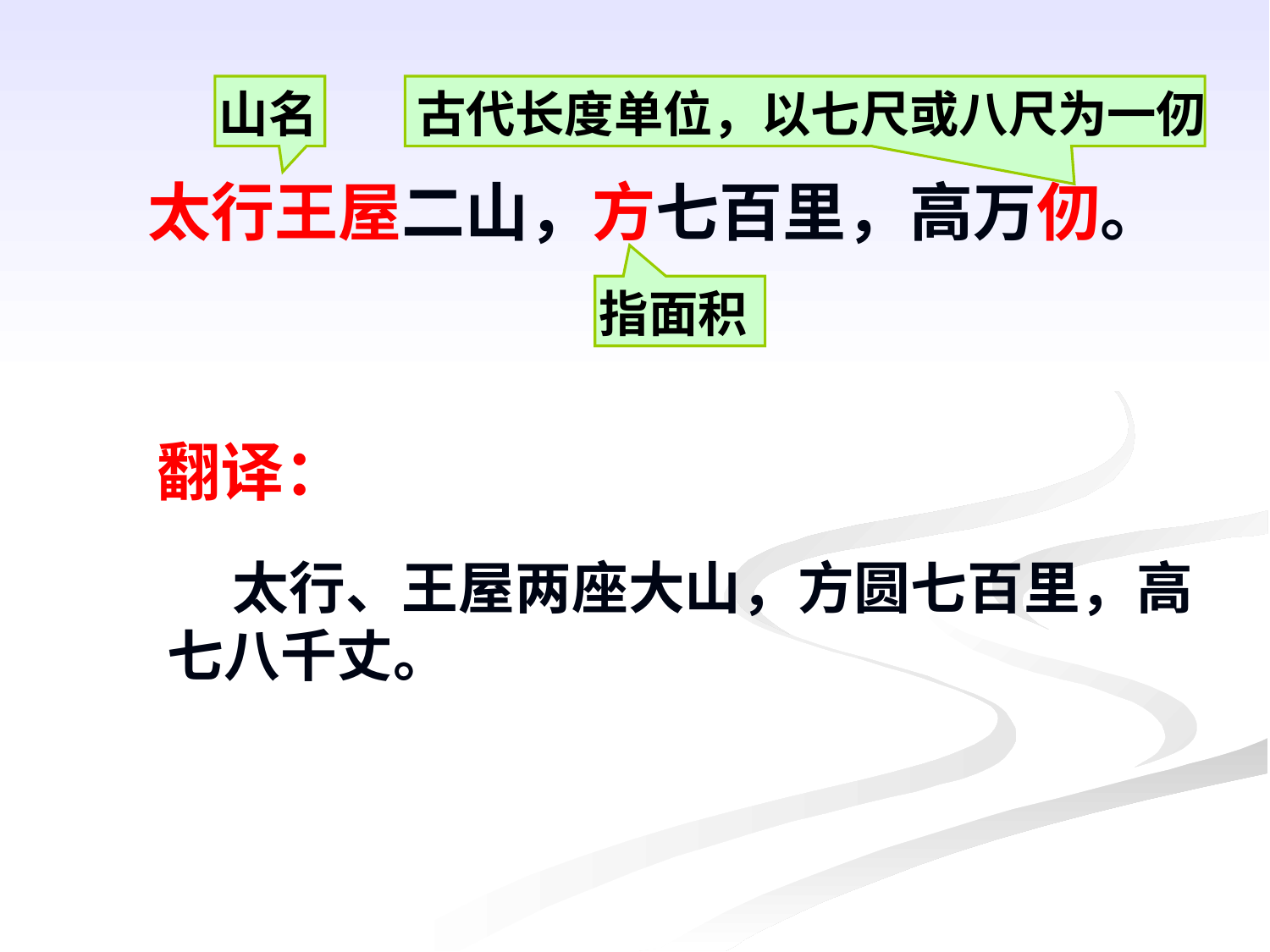

山名

古代长度单位，以七尺或八尺为一仞

太行王屋二山，方七百里，高万仞。
指面积

翻译：
    太行、王屋两座大山，方圆七百里，高七八千丈。